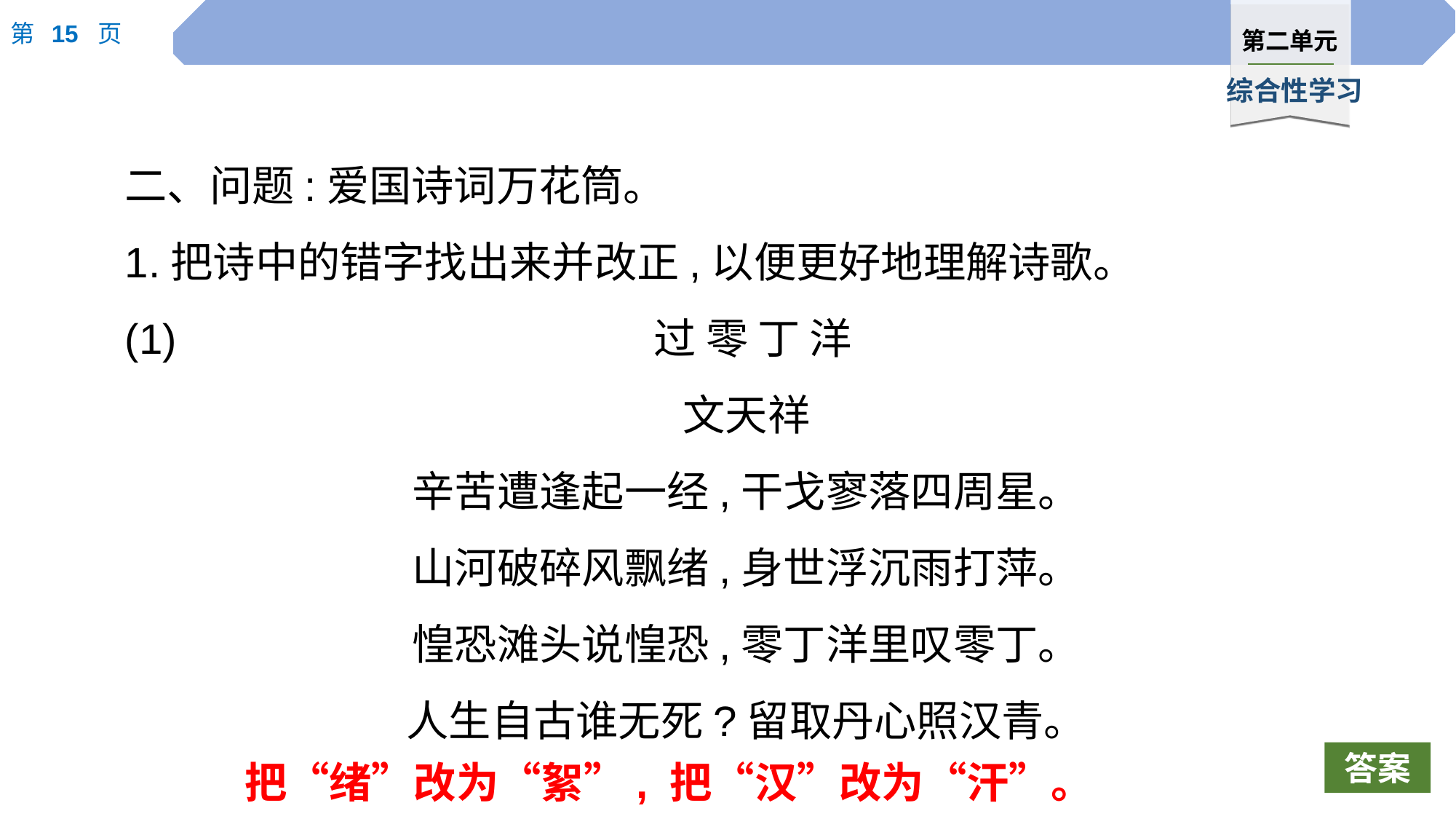

二、问题:爱国诗词万花筒。
1.把诗中的错字找出来并改正,以便更好地理解诗歌。
(1)				     过 零 丁 洋
文天祥
辛苦遭逢起一经,干戈寥落四周星。
山河破碎风飘绪,身世浮沉雨打萍。
惶恐滩头说惶恐,零丁洋里叹零丁。
人生自古谁无死?留取丹心照汉青。

把“绪”改为“絮”, 把“汉”改为“汗”。
答案